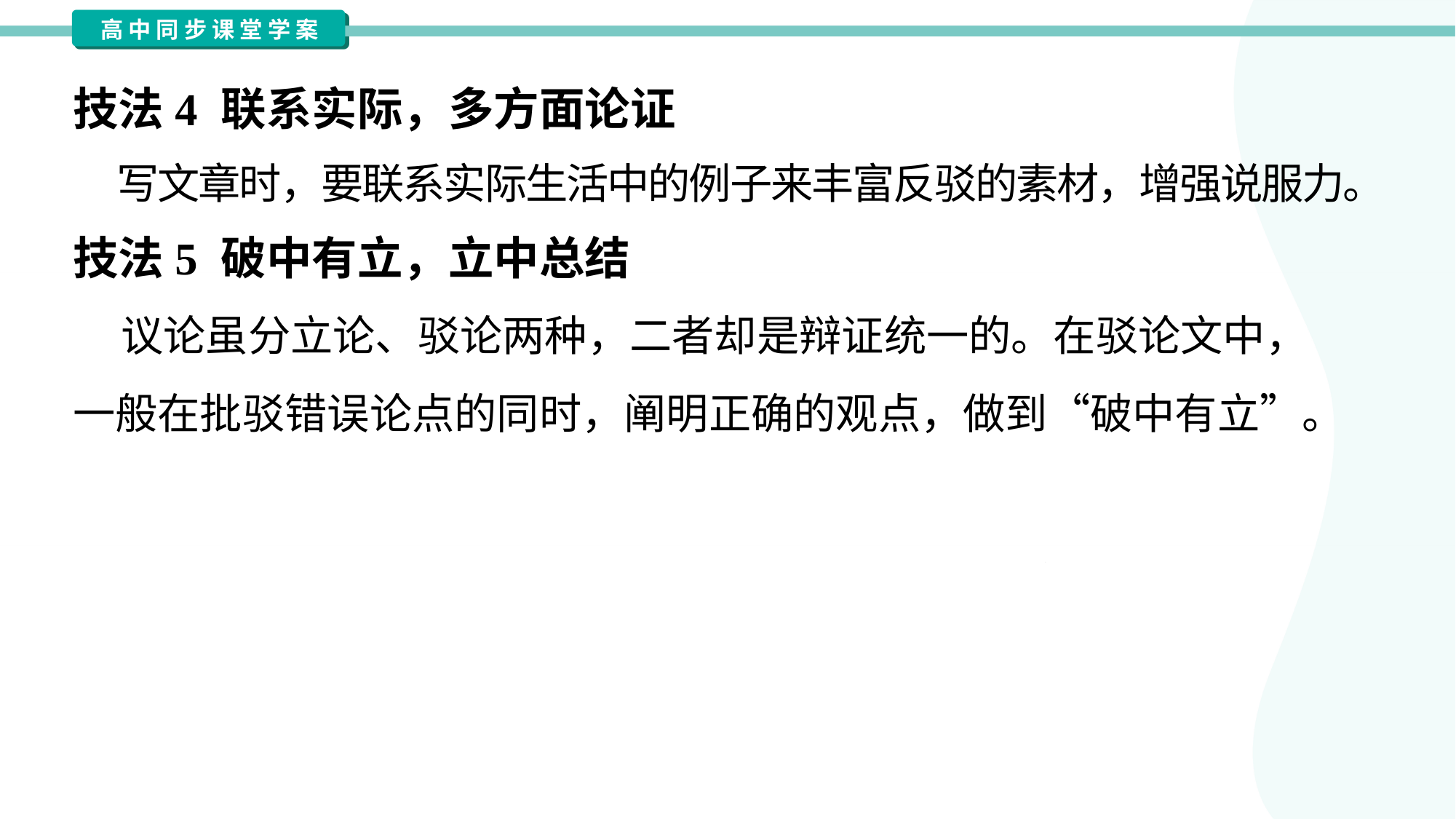

技法4 联系实际，多方面论证
    写文章时，要联系实际生活中的例子来丰富反驳的素材，增强说服力。
技法5 破中有立，立中总结
    议论虽分立论、驳论两种，二者却是辩证统一的。在驳论文中，
一般在批驳错误论点的同时，阐明正确的观点，做到“破中有立”。